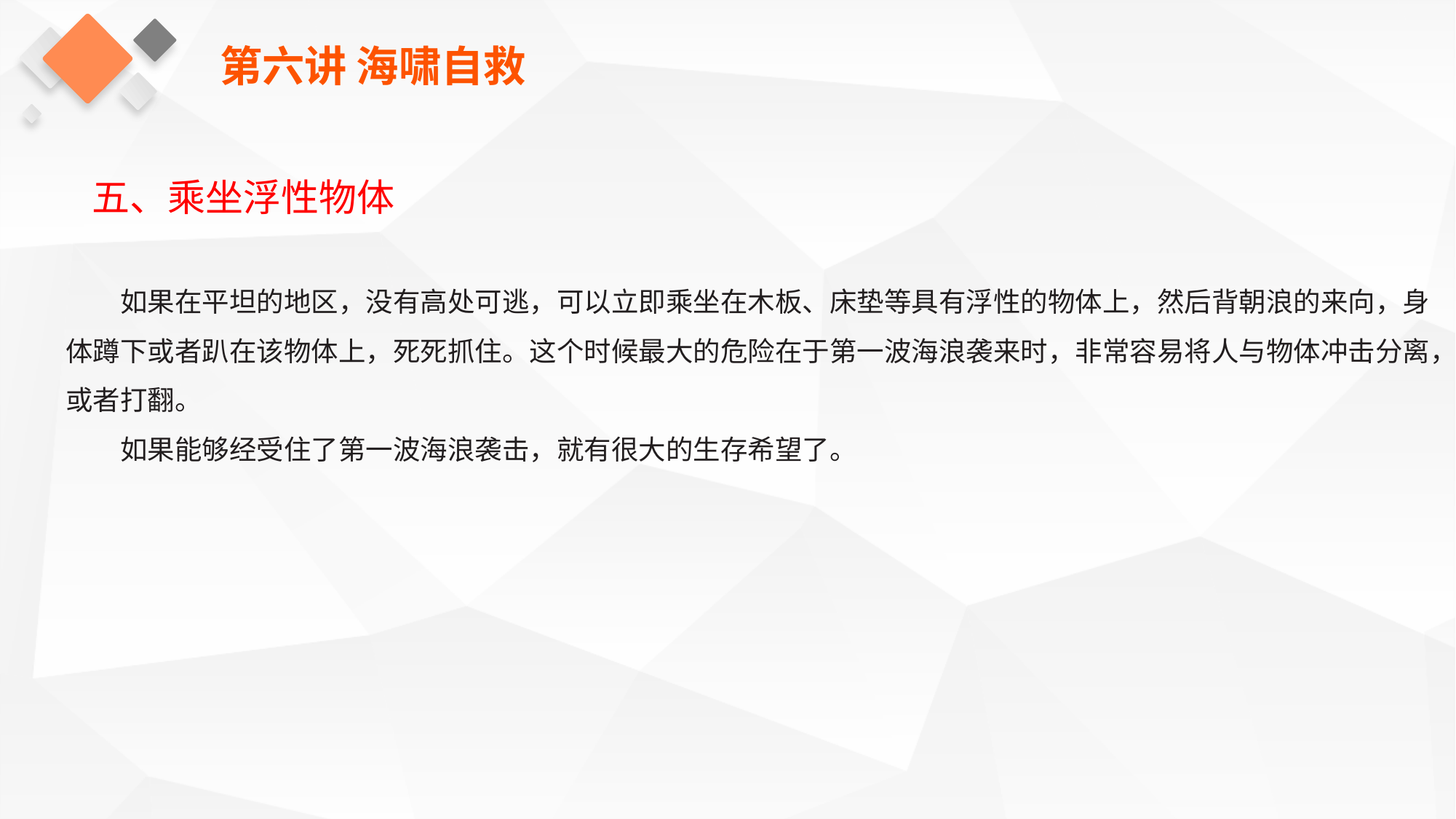

第六讲 海啸自救
五、乘坐浮性物体
如果在平坦的地区，没有高处可逃，可以立即乘坐在木板、床垫等具有浮性的物体上，然后背朝浪的来向，身体蹲下或者趴在该物体上，死死抓住。这个时候最大的危险在于第一波海浪袭来时，非常容易将人与物体冲击分离，或者打翻。
如果能够经受住了第一波海浪袭击，就有很大的生存希望了。